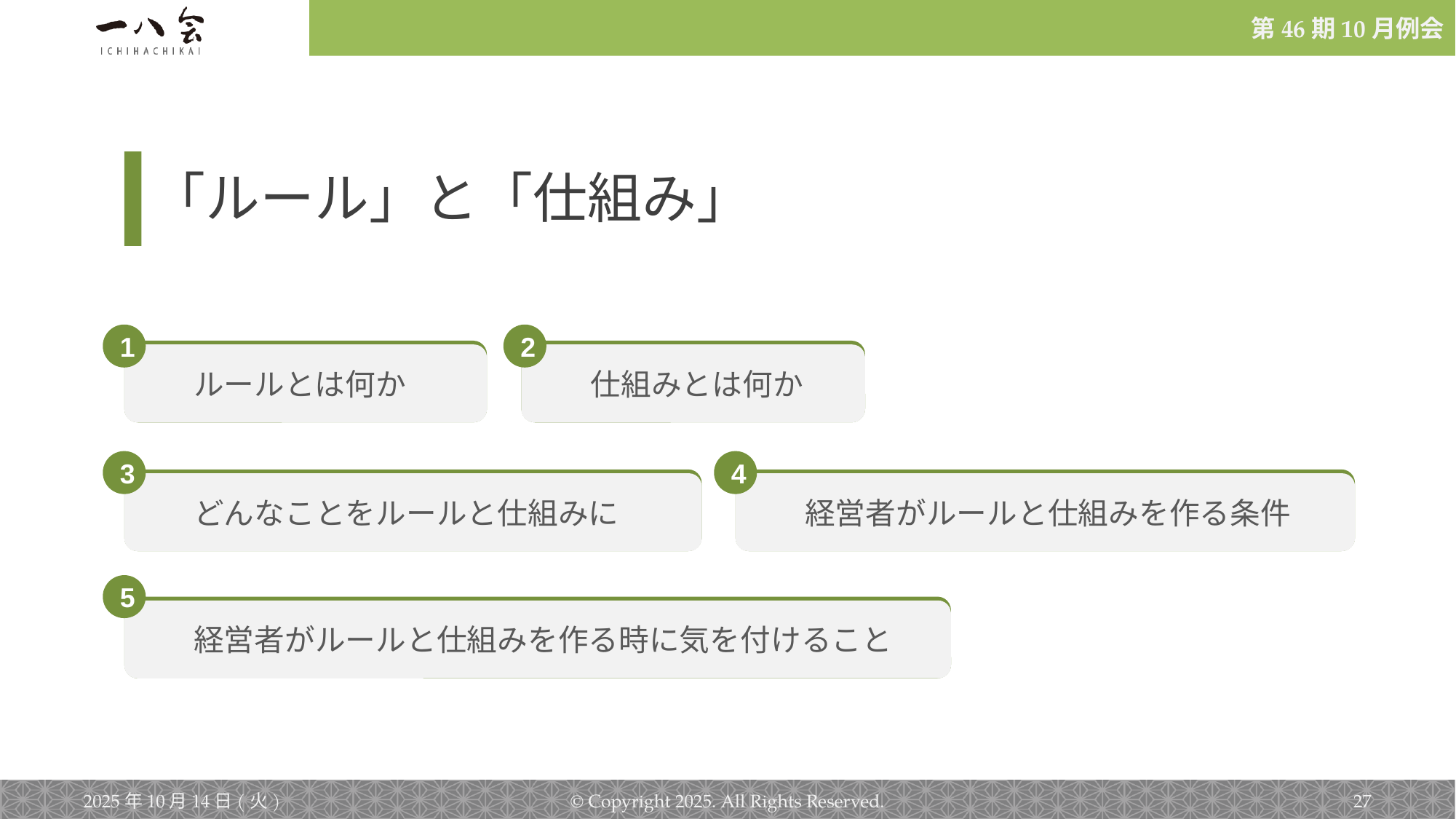

# 「ルール」と「仕組み」

1
2

ルールとは何か

仕組みとは何か
3
4

どんなことをルールと仕組みに

経営者がルールと仕組みを作る条件
5

経営者がルールと仕組みを作る時に気を付けること
2025年10月14日(火)
© Copyright 2025. All Rights Reserved.
27